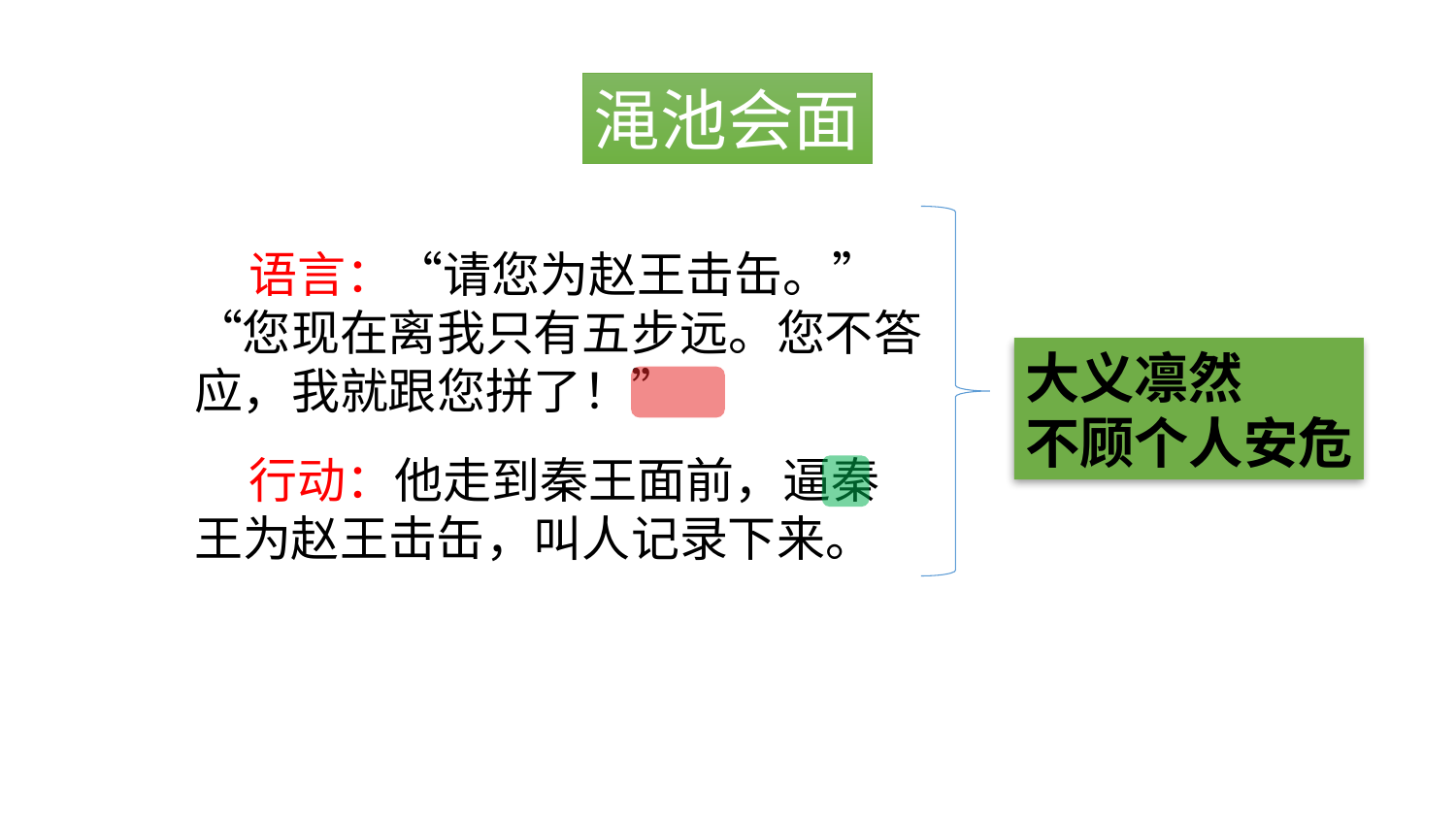

渑池会面

    语言：“请您为赵王击缶。”“您现在离我只有五步远。您不答应，我就跟您拼了！”
大义凛然
不顾个人安危

    行动：他走到秦王面前，逼秦王为赵王击缶，叫人记录下来。